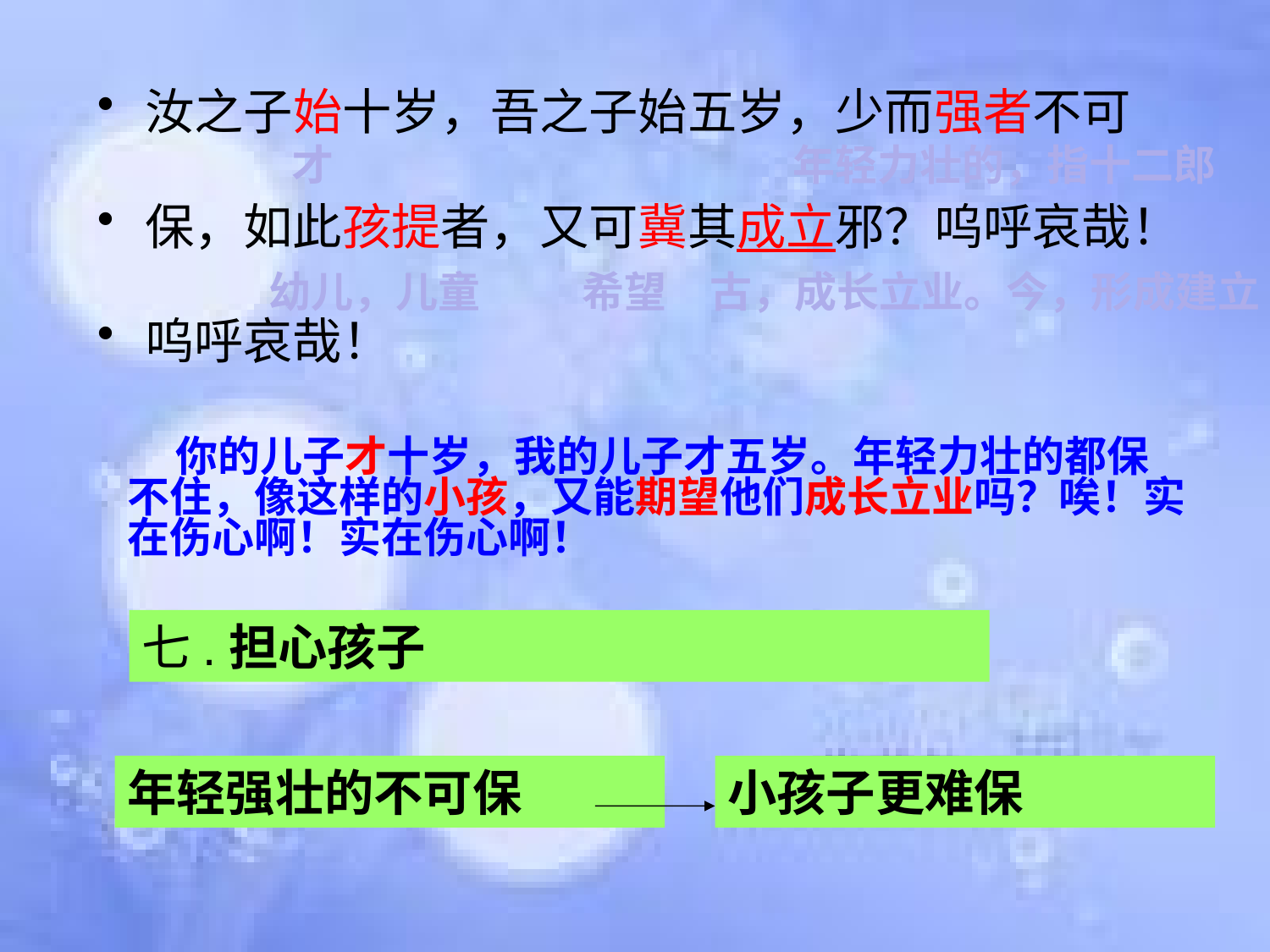

汝之子始十岁，吾之子始五岁，少而强者不可

保，如此孩提者，又可冀其成立邪？呜呼哀哉！

呜呼哀哉！

才
年轻力壮的，指十二郎
幼儿，儿童
希望
古，成长立业。今，形成建立
    你的儿子才十岁，我的儿子才五岁。年轻力壮的都保不住，像这样的小孩，又能期望他们成长立业吗？唉！实在伤心啊！实在伤心啊！
七.担心孩子
年轻强壮的不可保
小孩子更难保